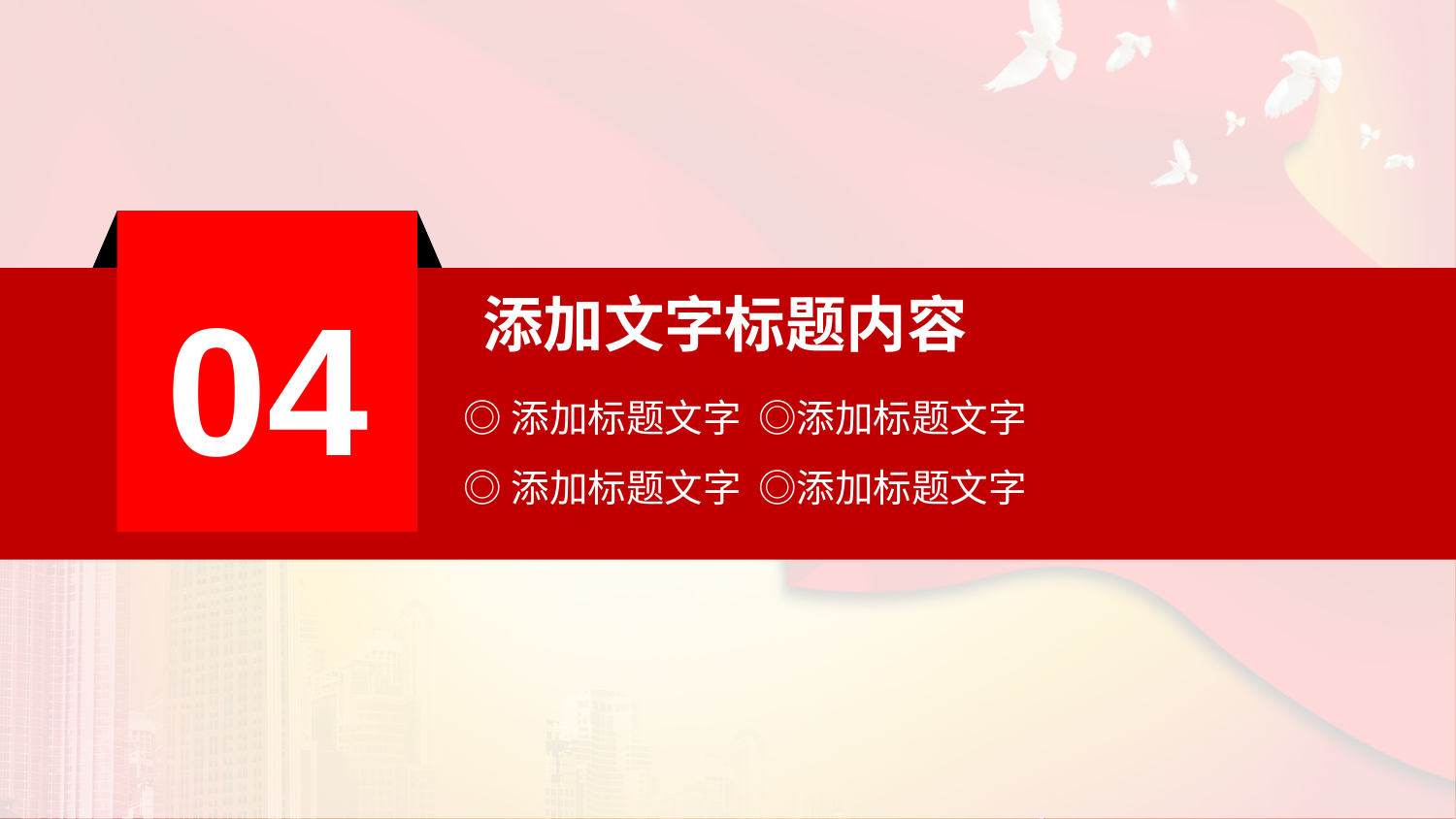

04
添加文字标题内容
◎添加标题文字  ◎添加标题文字
◎添加标题文字  ◎添加标题文字